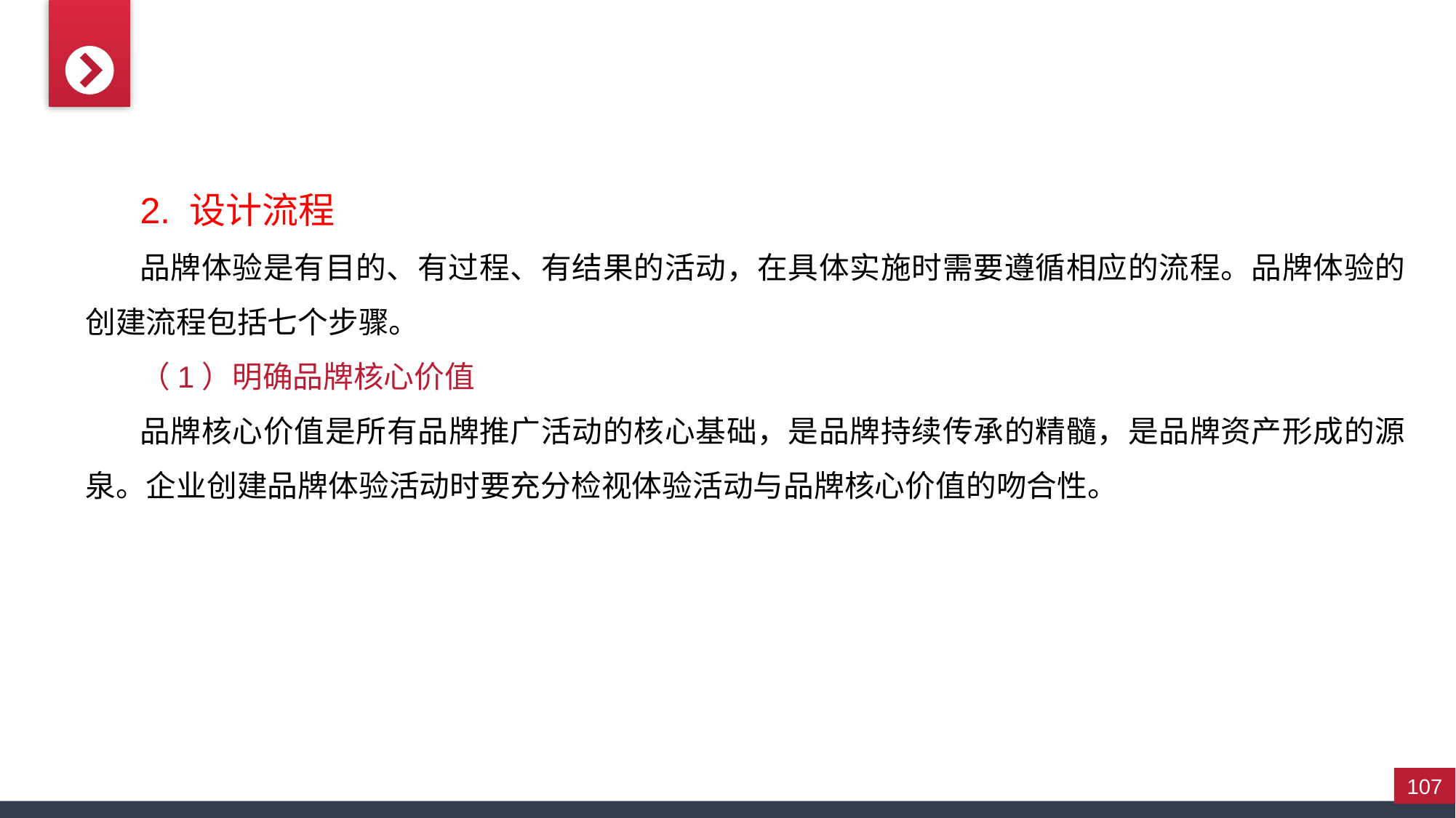

2. 设计流程
品牌体验是有目的、有过程、有结果的活动，在具体实施时需要遵循相应的流程。品牌体验的创建流程包括七个步骤。
（1）明确品牌核心价值
品牌核心价值是所有品牌推广活动的核心基础，是品牌持续传承的精髓，是品牌资产形成的源泉。企业创建品牌体验活动时要充分检视体验活动与品牌核心价值的吻合性。